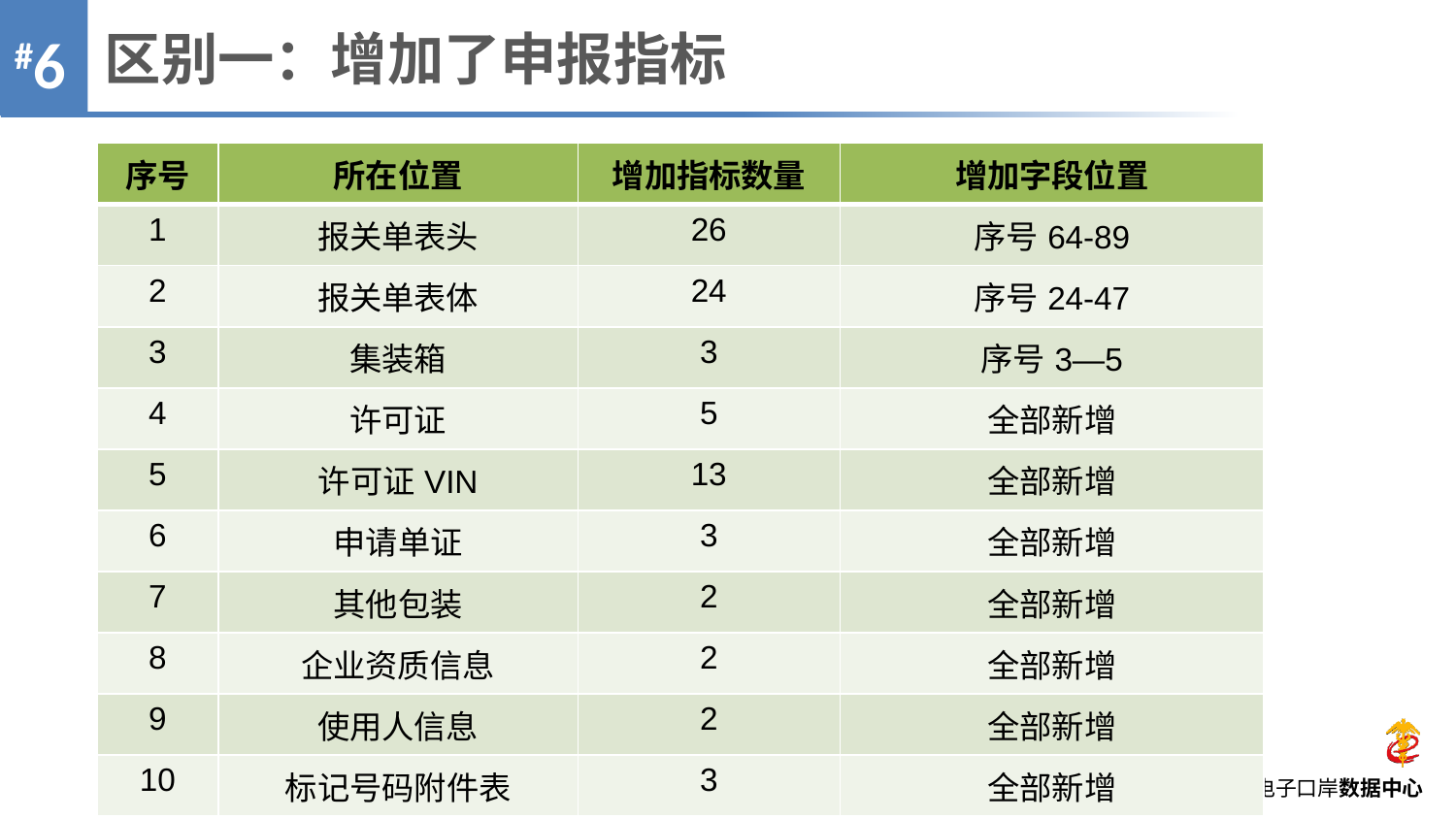

区别一：增加了申报指标
#6
| 序号 | 所在位置 | 增加指标数量 | 增加字段位置 |
| --- | --- | --- | --- |
| 1 | 报关单表头 | 26 | 序号64-89 |
| 2 | 报关单表体 | 24 | 序号24-47 |
| 3 | 集装箱 | 3 | 序号3—5 |
| 4 | 许可证 | 5 | 全部新增 |
| 5 | 许可证VIN | 13 | 全部新增 |
| 6 | 申请单证 | 3 | 全部新增 |
| 7 | 其他包装 | 2 | 全部新增 |
| 8 | 企业资质信息 | 2 | 全部新增 |
| 9 | 使用人信息 | 2 | 全部新增 |
| 10 | 标记号码附件表 | 3 | 全部新增 |